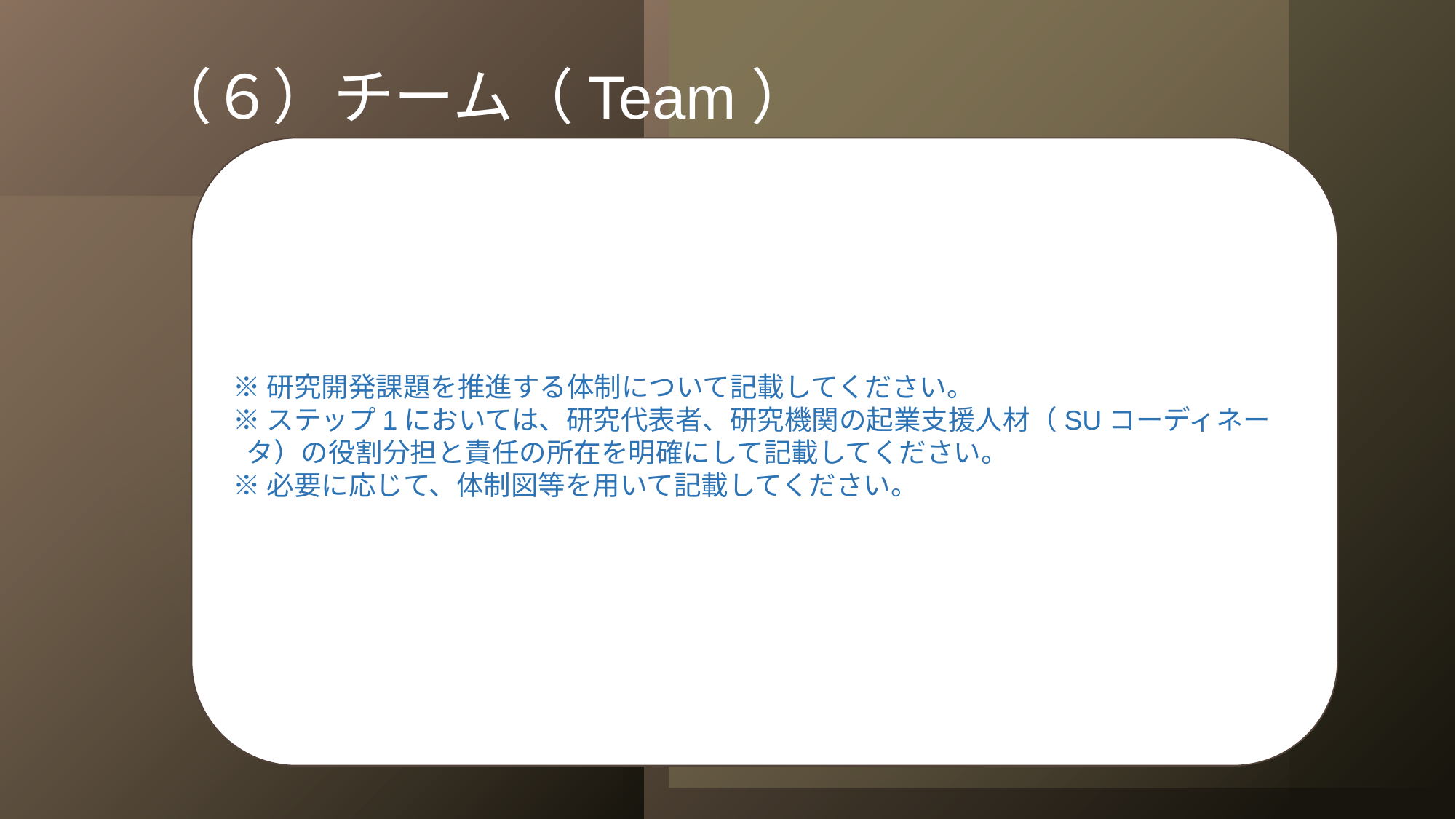

（６）チーム（Team）
※研究開発課題を推進する体制について記載してください。
※ステップ1においては、研究代表者、研究機関の起業支援人材（SUコーディネータ）の役割分担と責任の所在を明確にして記載してください。
※必要に応じて、体制図等を用いて記載してください。